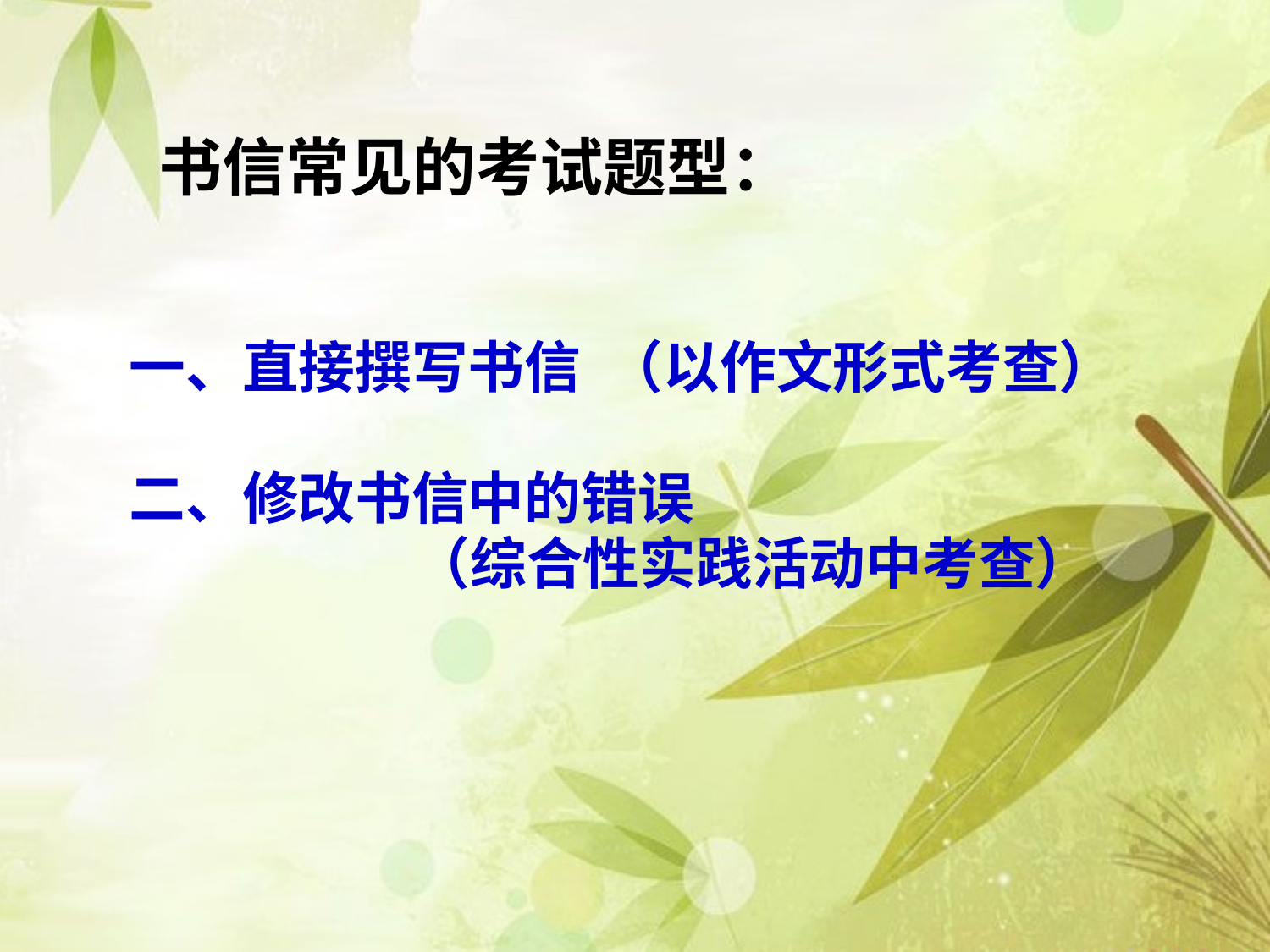

# 书信常见的考试题型：
一、直接撰写书信  （以作文形式考查）

二、修改书信中的错误
                     （综合性实践活动中考查）